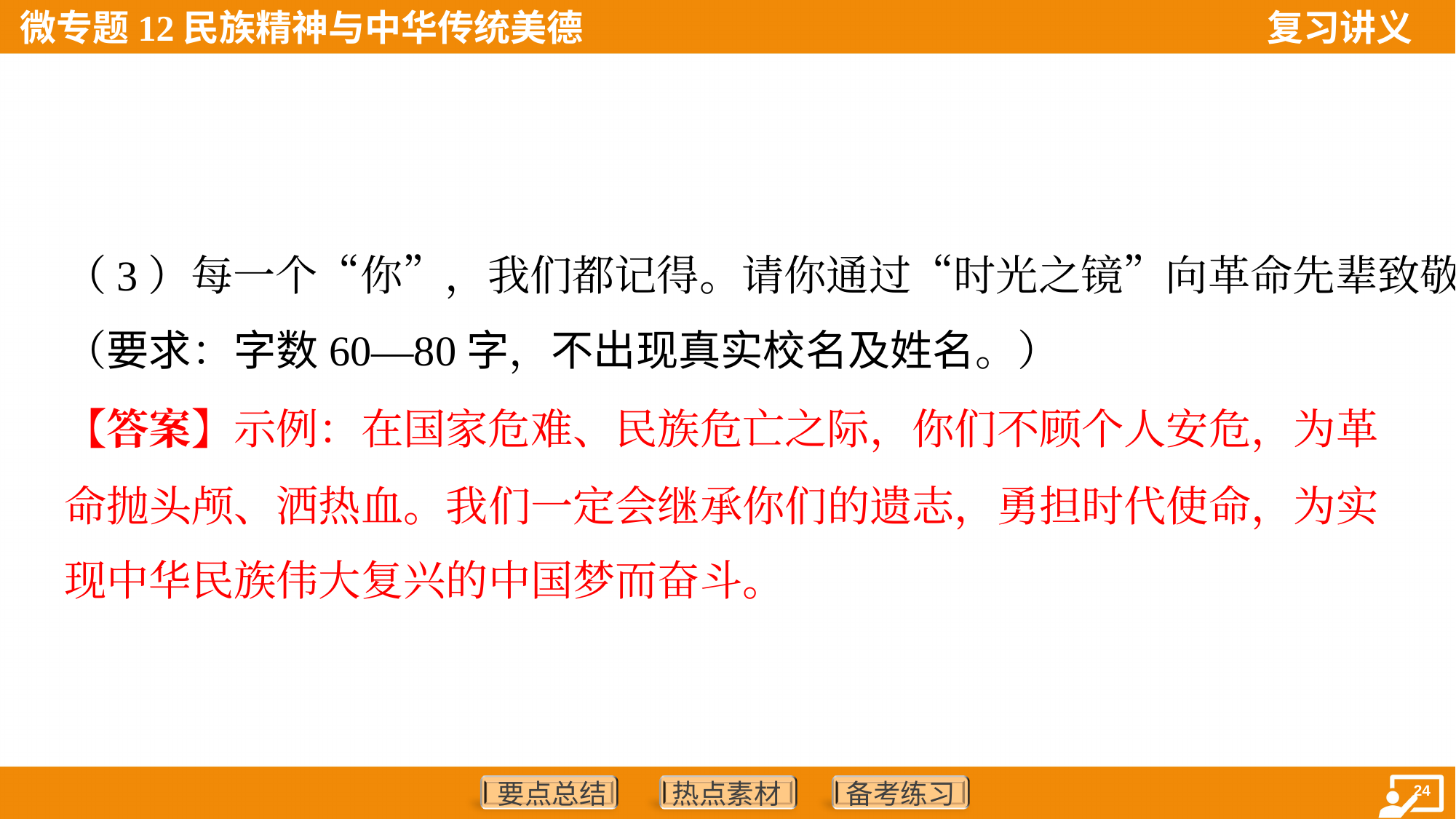

（3）每一个“你”，我们都记得。请你通过“时光之镜”向革命先辈致敬。
（要求：字数60—80字，不出现真实校名及姓名。）
【答案】示例：在国家危难、民族危亡之际，你们不顾个人安危，为革
命抛头颅、洒热血。我们一定会继承你们的遗志，勇担时代使命，为实
现中华民族伟大复兴的中国梦而奋斗。